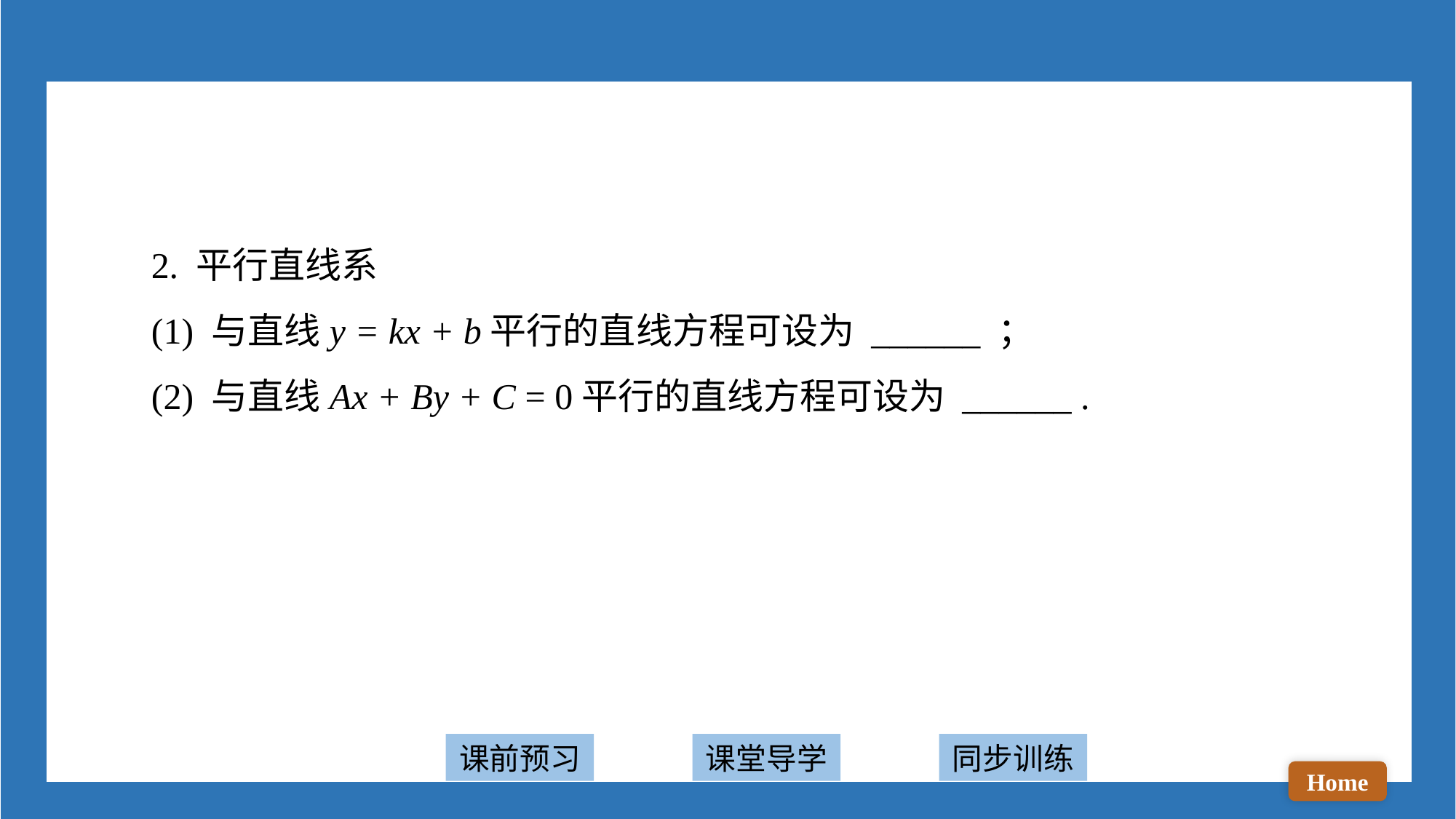

2. 平行直线系
(1) 与直线y = kx + b平行的直线方程可设为 ______ ；
(2) 与直线Ax + By + C = 0平行的直线方程可设为 ______ .